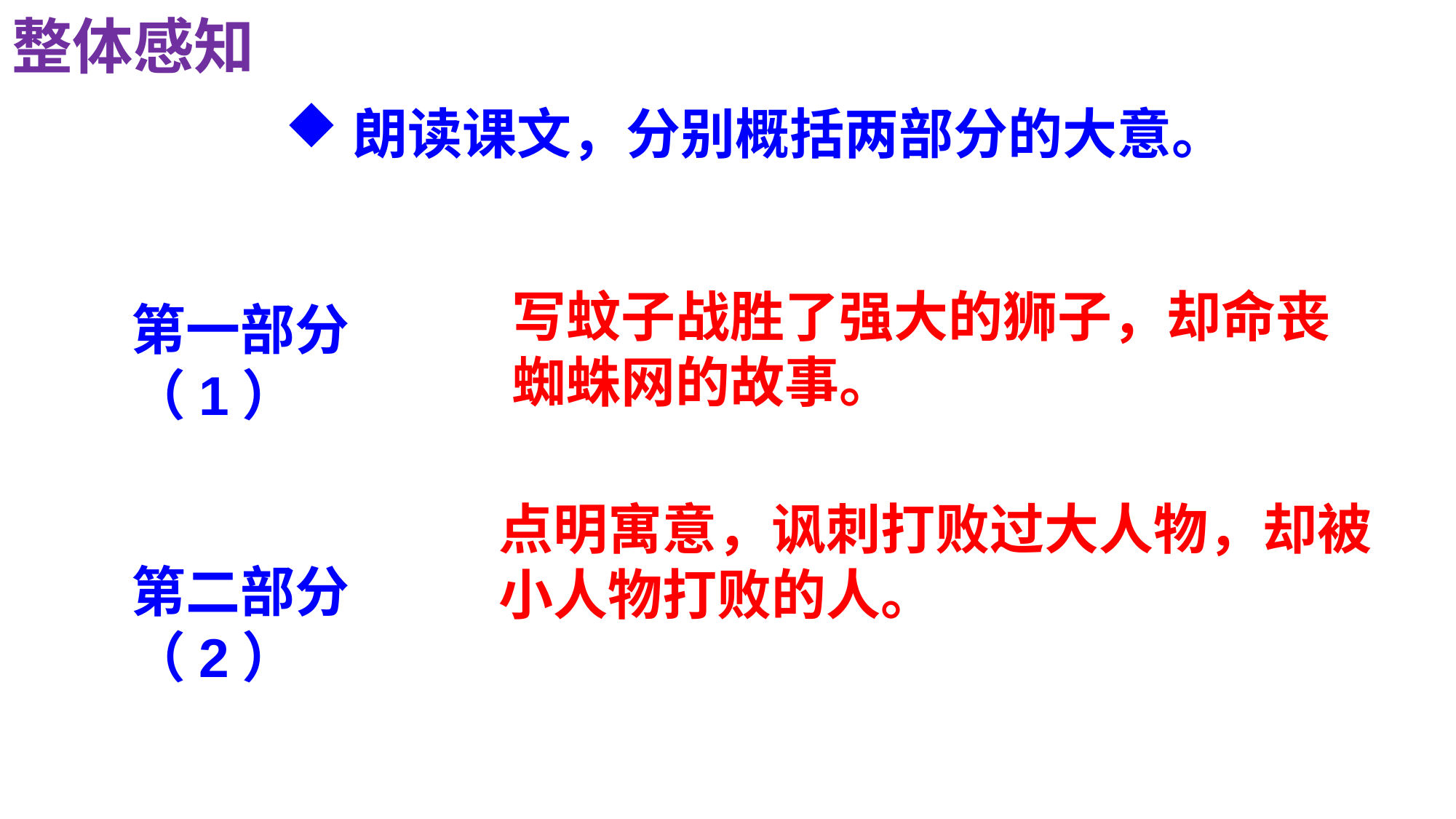

整体感知
朗读课文，分别概括两部分的大意。
写蚊子战胜了强大的狮子，却命丧蜘蛛网的故事。
第一部分（1）

第二部分（2）
点明寓意，讽刺打败过大人物，却被小人物打败的人。